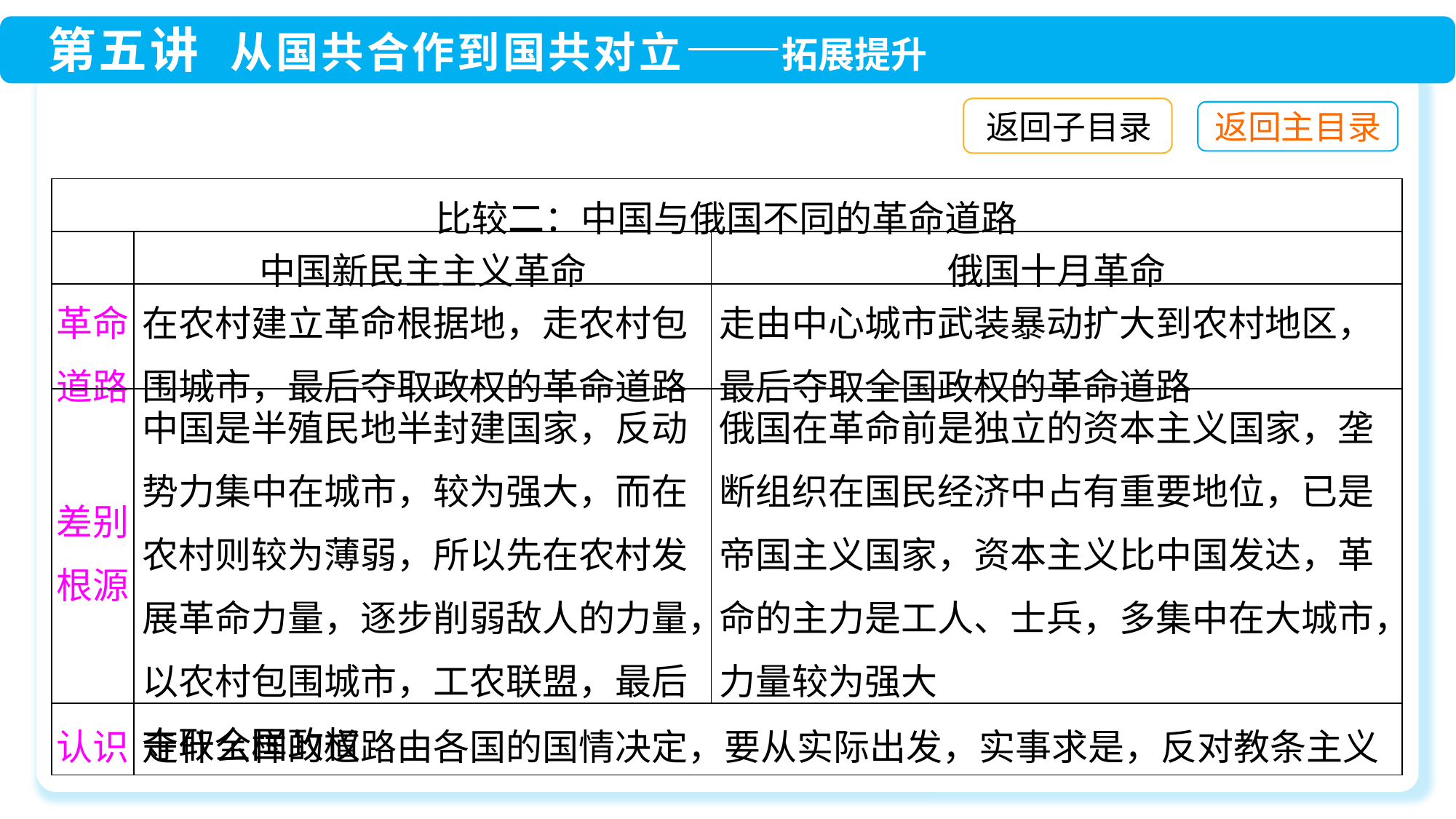

返回子目录
| 比较二：中国与俄国不同的革命道路 |  |  |
| --- | --- | --- |
|  | 中国新民主主义革命 | 俄国十月革命 |
| 革命道路 | 在农村建立革命根据地，走农村包围城市，最后夺取政权的革命道路 | 走由中心城市武装暴动扩大到农村地区，最后夺取全国政权的革命道路 |
| 差别根源 | 中国是半殖民地半封建国家，反动势力集中在城市，较为强大，而在农村则较为薄弱，所以先在农村发展革命力量，逐步削弱敌人的力量，以农村包围城市，工农联盟，最后夺取全国政权 | 俄国在革命前是独立的资本主义国家，垄断组织在国民经济中占有重要地位，已是帝国主义国家，资本主义比中国发达，革命的主力是工人、士兵，多集中在大城市，力量较为强大 |
| 认识 | 走什么样的道路由各国的国情决定，要从实际出发，实事求是，反对教条主义 |  |